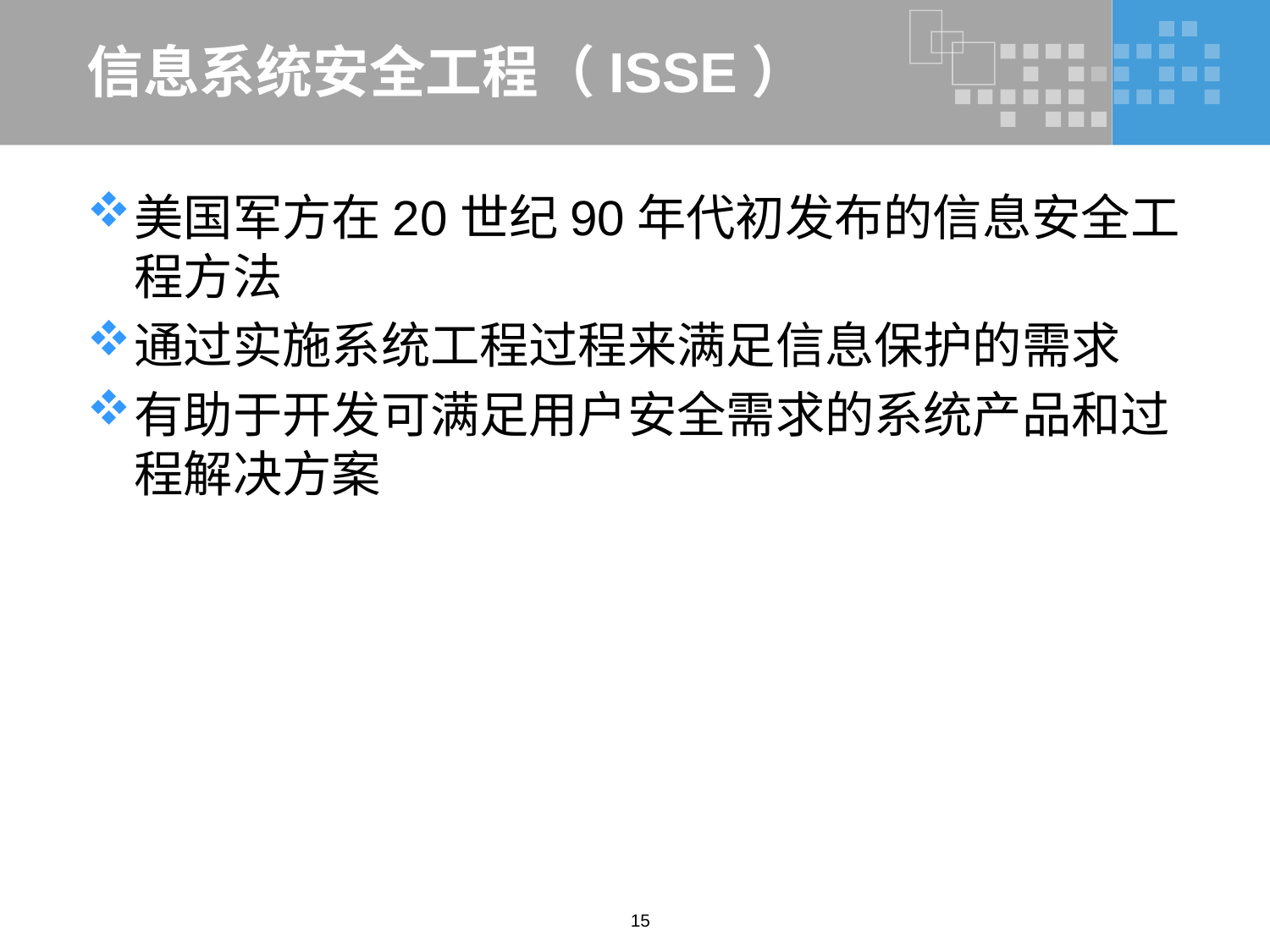

# 信息系统安全工程（ISSE）
美国军方在20世纪90年代初发布的信息安全工程方法
通过实施系统工程过程来满足信息保护的需求
有助于开发可满足用户安全需求的系统产品和过程解决方案
15